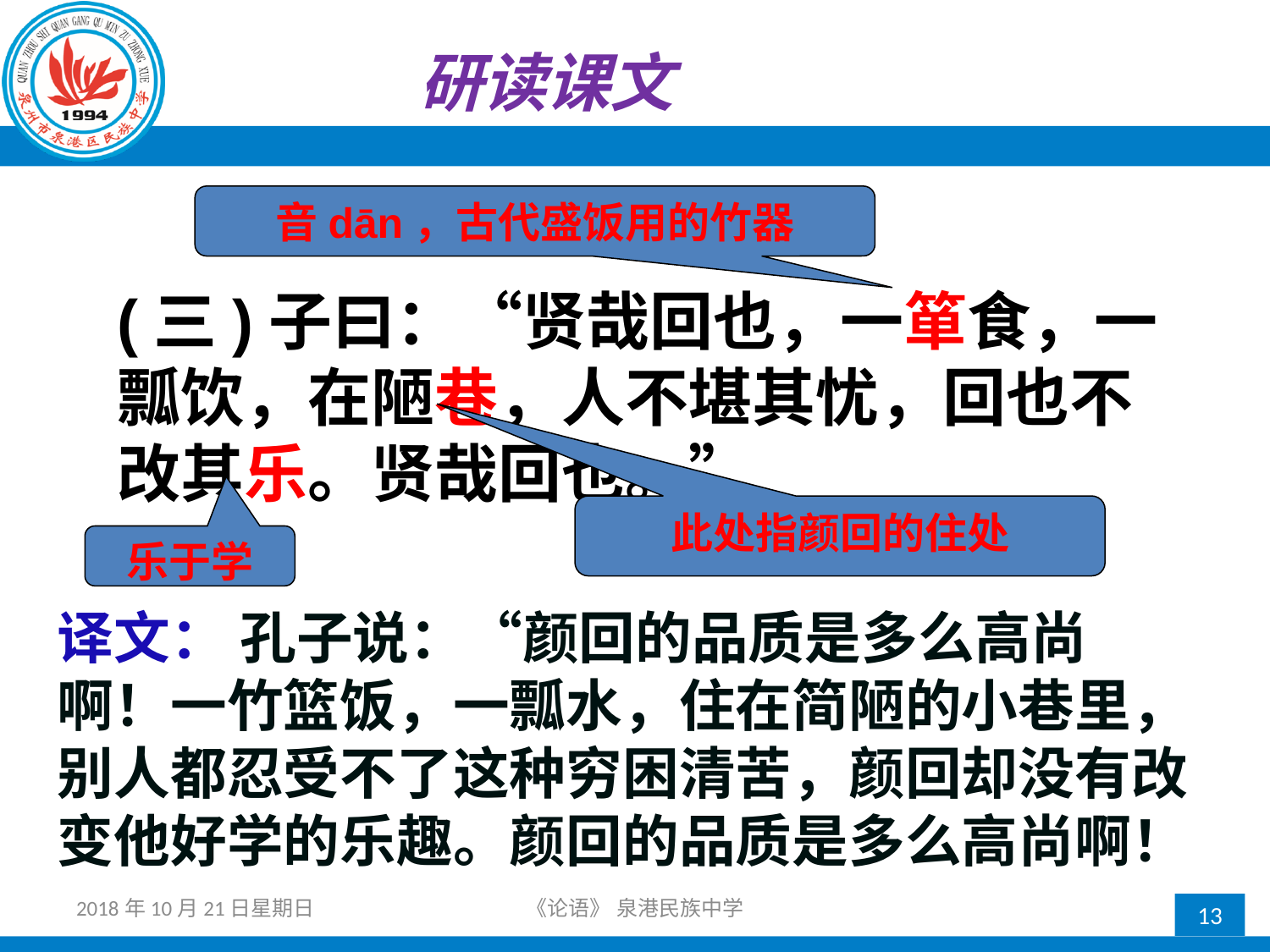

研读课文
# (三)子曰：“贤哉回也，一箪食，一瓢饮，在陋巷，人不堪其忧，回也不改其乐。贤哉回也。”
音dān，古代盛饭用的竹器
此处指颜回的住处
乐于学
译文： 孔子说：“颜回的品质是多么高尚啊！一竹篮饭，一瓢水，住在简陋的小巷里，别人都忍受不了这种穷困清苦，颜回却没有改变他好学的乐趣。颜回的品质是多么高尚啊！
2018年10月21日星期日
《论语》 泉港民族中学